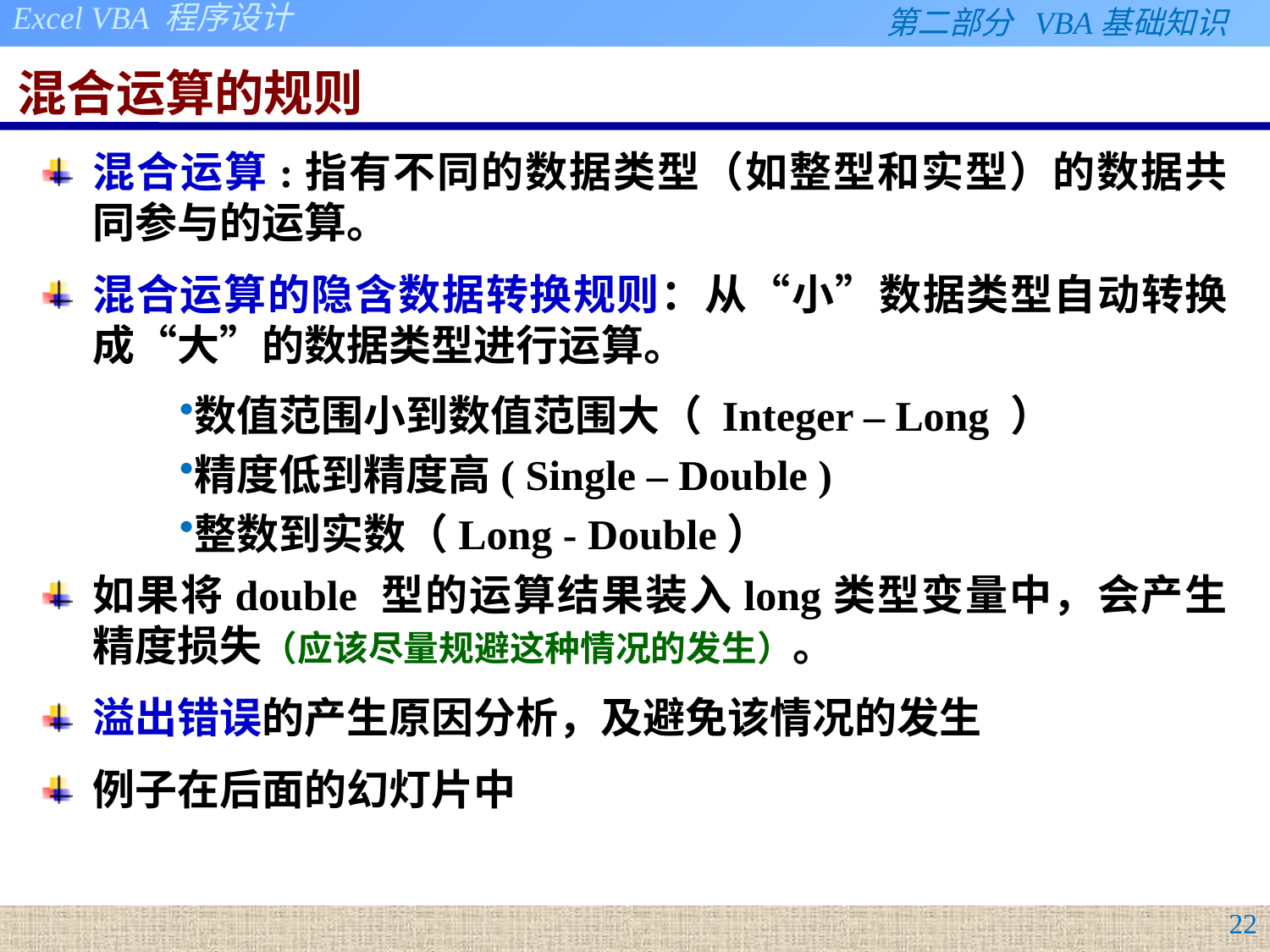

# 混合运算的规则
混合运算:指有不同的数据类型（如整型和实型）的数据共同参与的运算。
混合运算的隐含数据转换规则：从“小”数据类型自动转换成“大”的数据类型进行运算。
数值范围小到数值范围大（ Integer – Long ）
精度低到精度高( Single – Double )
整数到实数（Long - Double）
如果将double 型的运算结果装入long类型变量中，会产生精度损失（应该尽量规避这种情况的发生）。
溢出错误的产生原因分析，及避免该情况的发生
例子在后面的幻灯片中